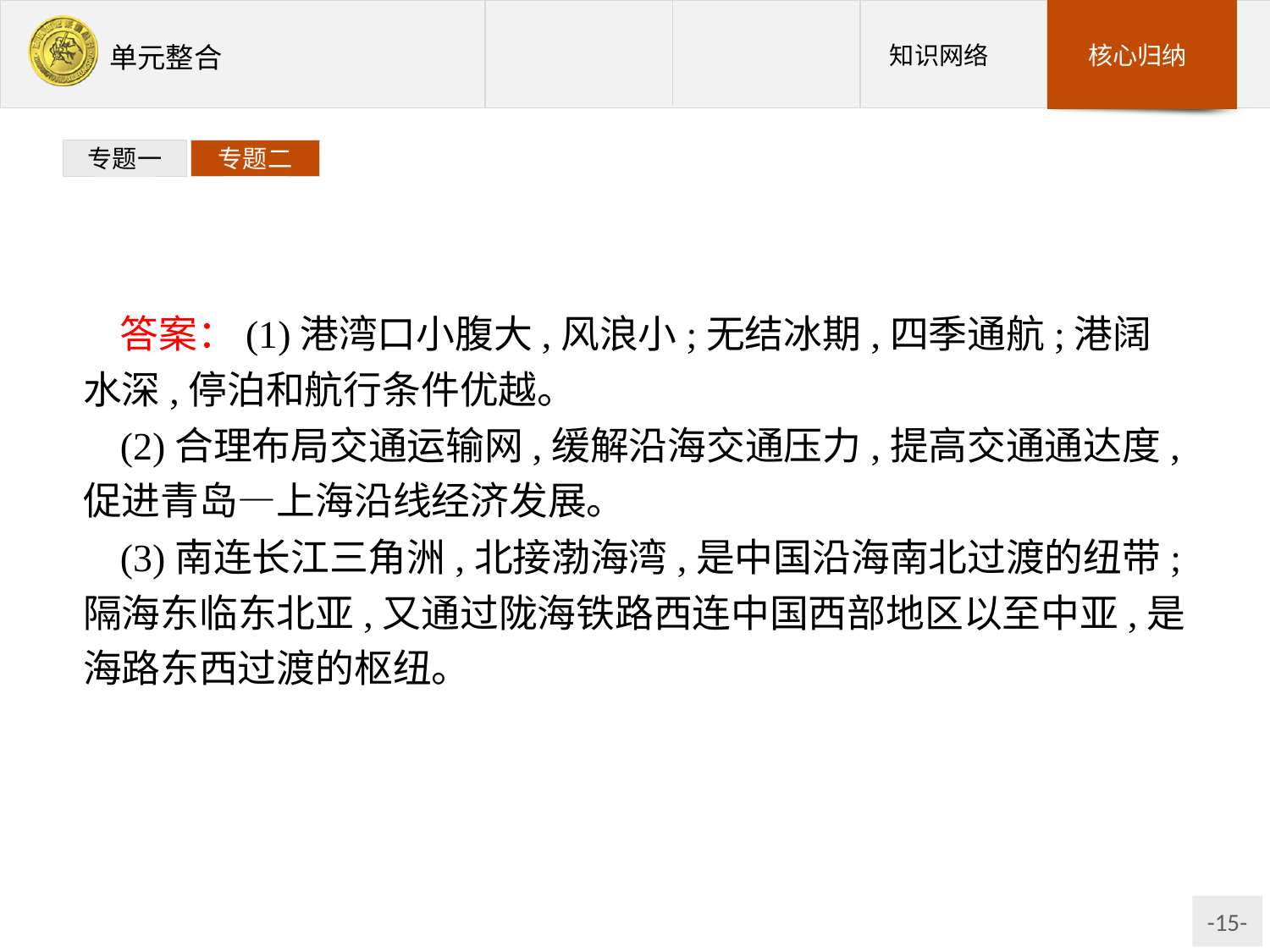

专题一
专题二
答案：(1)港湾口小腹大,风浪小;无结冰期,四季通航;港阔水深,停泊和航行条件优越。
(2)合理布局交通运输网,缓解沿海交通压力,提高交通通达度,促进青岛—上海沿线经济发展。
(3)南连长江三角洲,北接渤海湾,是中国沿海南北过渡的纽带;隔海东临东北亚,又通过陇海铁路西连中国西部地区以至中亚,是海路东西过渡的枢纽。